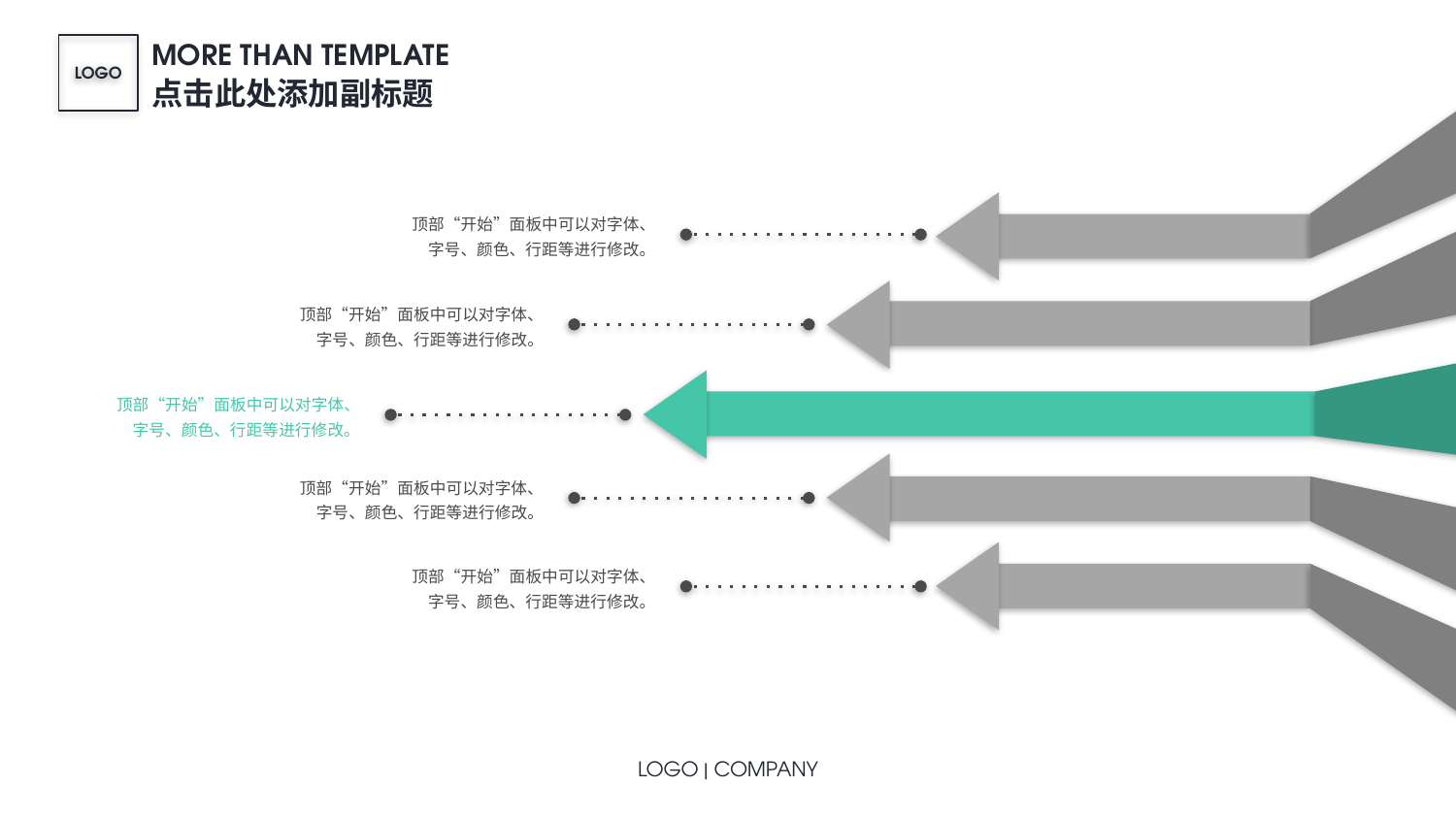

MORE THAN TEMPLATE
点击此处添加副标题
LOGO

顶部“开始”面板中可以对字体、字号、颜色、行距等进行修改。

顶部“开始”面板中可以对字体、字号、颜色、行距等进行修改。

顶部“开始”面板中可以对字体、字号、颜色、行距等进行修改。

顶部“开始”面板中可以对字体、字号、颜色、行距等进行修改。

顶部“开始”面板中可以对字体、字号、颜色、行距等进行修改。
LOGO | COMPANY